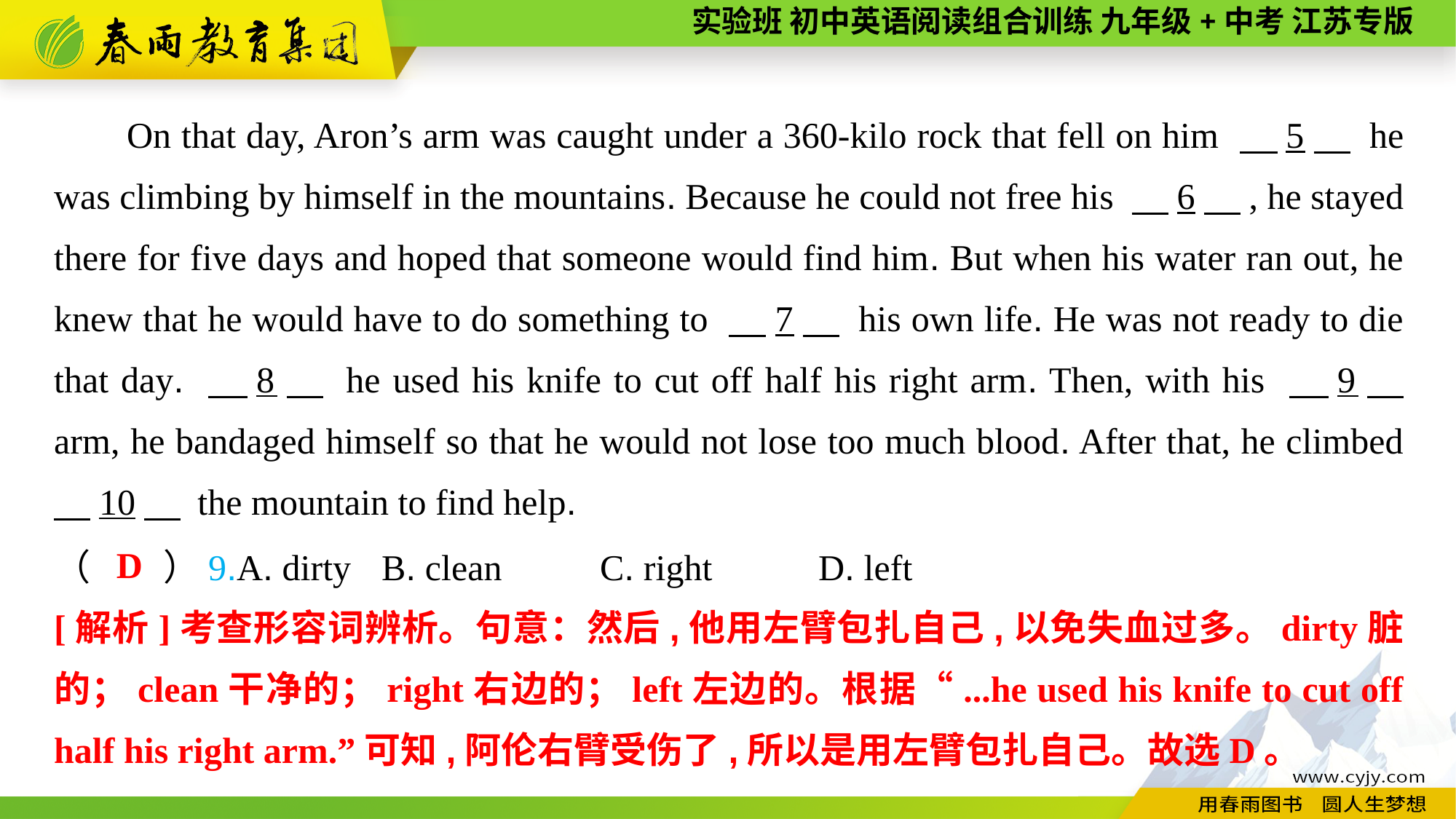

On that day, Aron’s arm was caught under a 360-kilo rock that fell on him 　5　 he was climbing by himself in the mountains. Because he could not free his 　6　, he stayed there for five days and hoped that someone would find him. But when his water ran out, he knew that he would have to do something to 　7　 his own life. He was not ready to die that day. 　8　 he used his knife to cut off half his right arm. Then, with his 　9　 arm, he bandaged himself so that he would not lose too much blood. After that, he climbed 　10　 the mountain to find help.
D
（　　）9.A. dirty	B. clean	C. right	D. left
[解析]考查形容词辨析。句意：然后,他用左臂包扎自己,以免失血过多。dirty脏的；clean干净的；right右边的；left左边的。根据“...he used his knife to cut off half his right arm.”可知,阿伦右臂受伤了,所以是用左臂包扎自己。故选D。